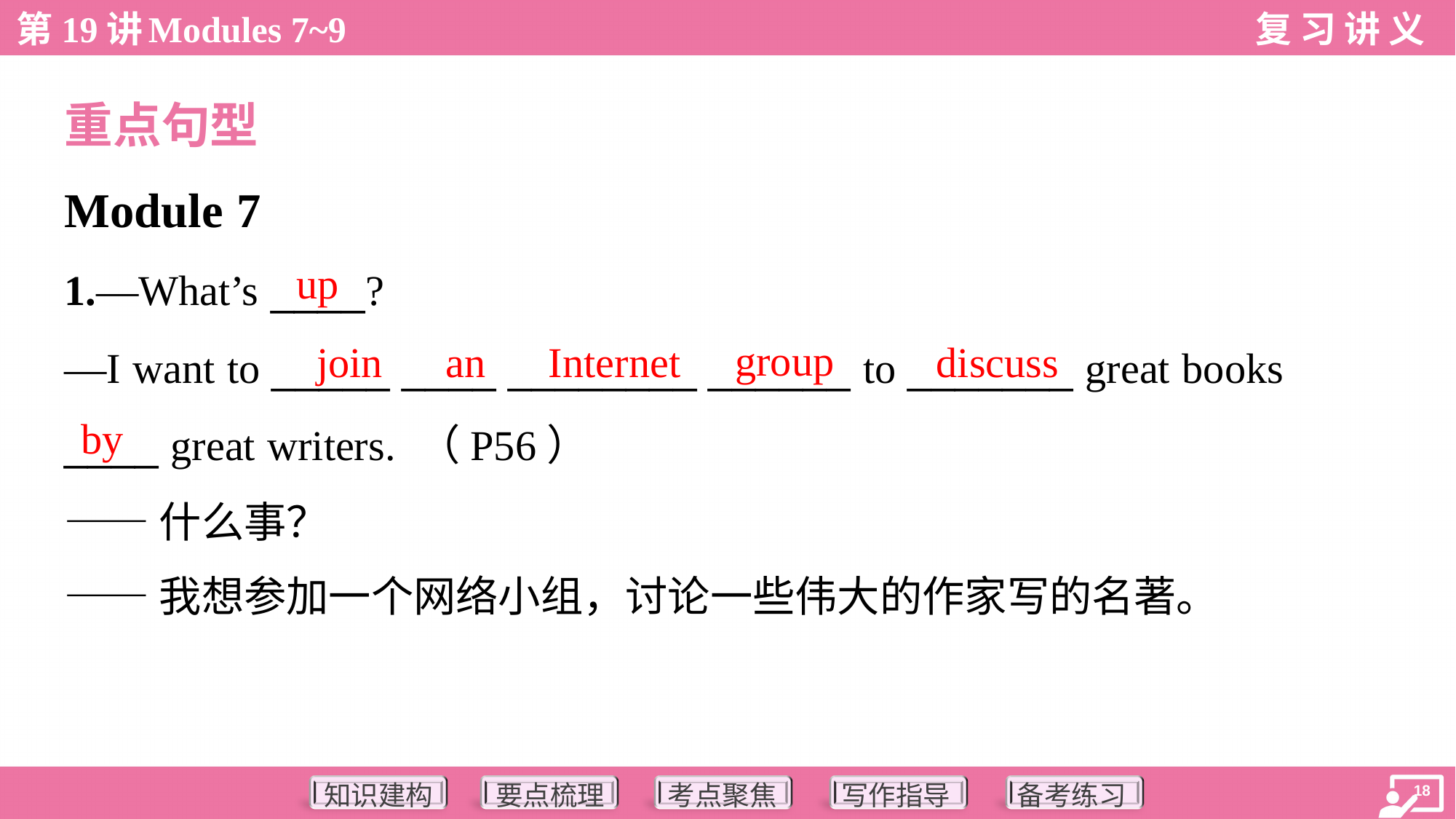

重点句型
Module 7
up
1.—What’s ____?
—I want to _____ ____ ________ ______ to _______ great books
____ great writers. （P56）
——什么事？
——我想参加一个网络小组，讨论一些伟大的作家写的名著。
group
join
an
Internet
discuss
by